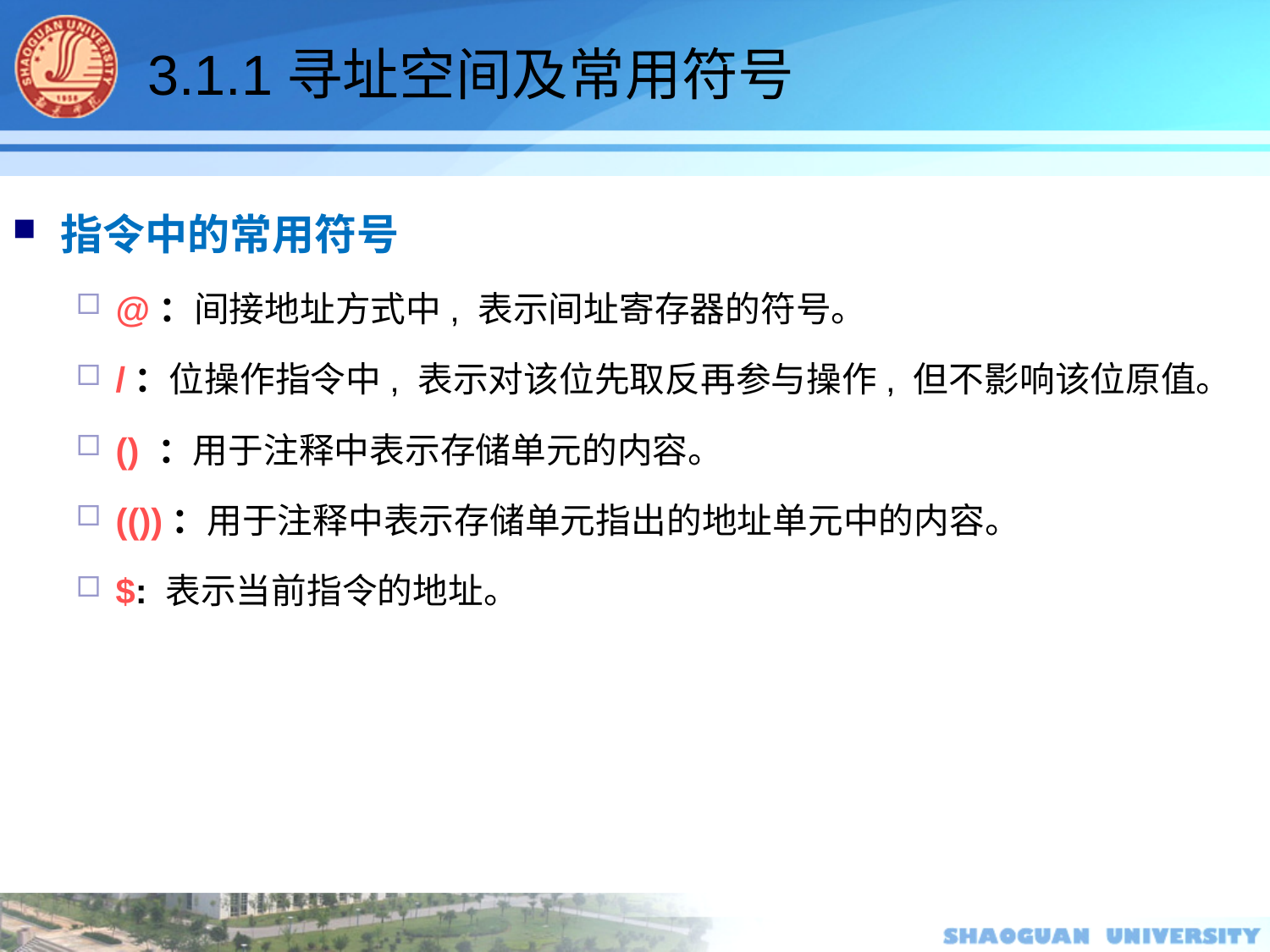

3.1.1寻址空间及常用符号
指令中的常用符号
@：间接地址方式中, 表示间址寄存器的符号。
/：位操作指令中, 表示对该位先取反再参与操作, 但不影响该位原值。
() ：用于注释中表示存储单元的内容。
(())：用于注释中表示存储单元指出的地址单元中的内容。
$: 表示当前指令的地址。